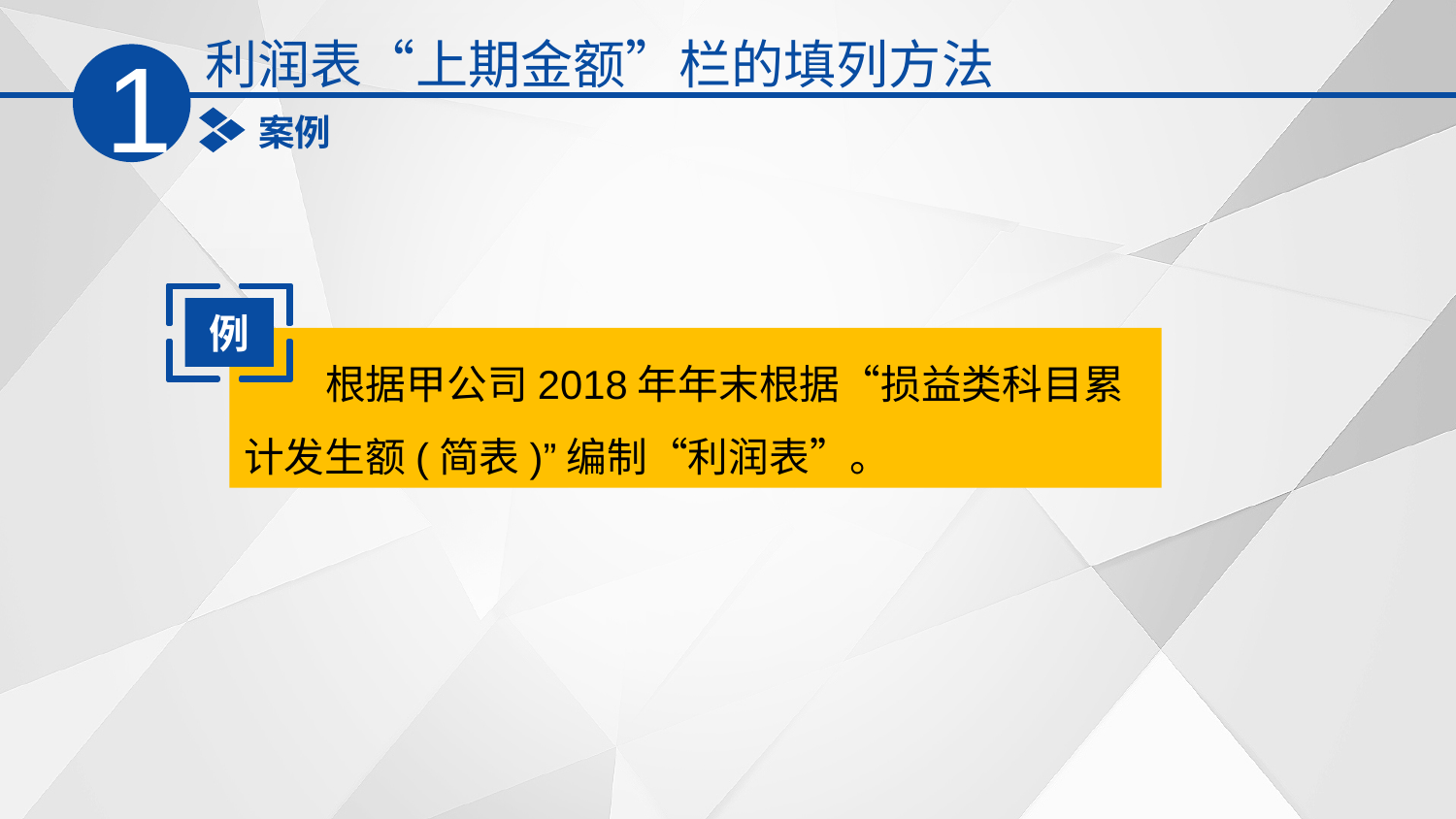

利润表“上期金额”栏的填列方法
1

案例

例
        根据甲公司2018年年末根据“损益类科目累计发生额(简表)”编制“利润表”。